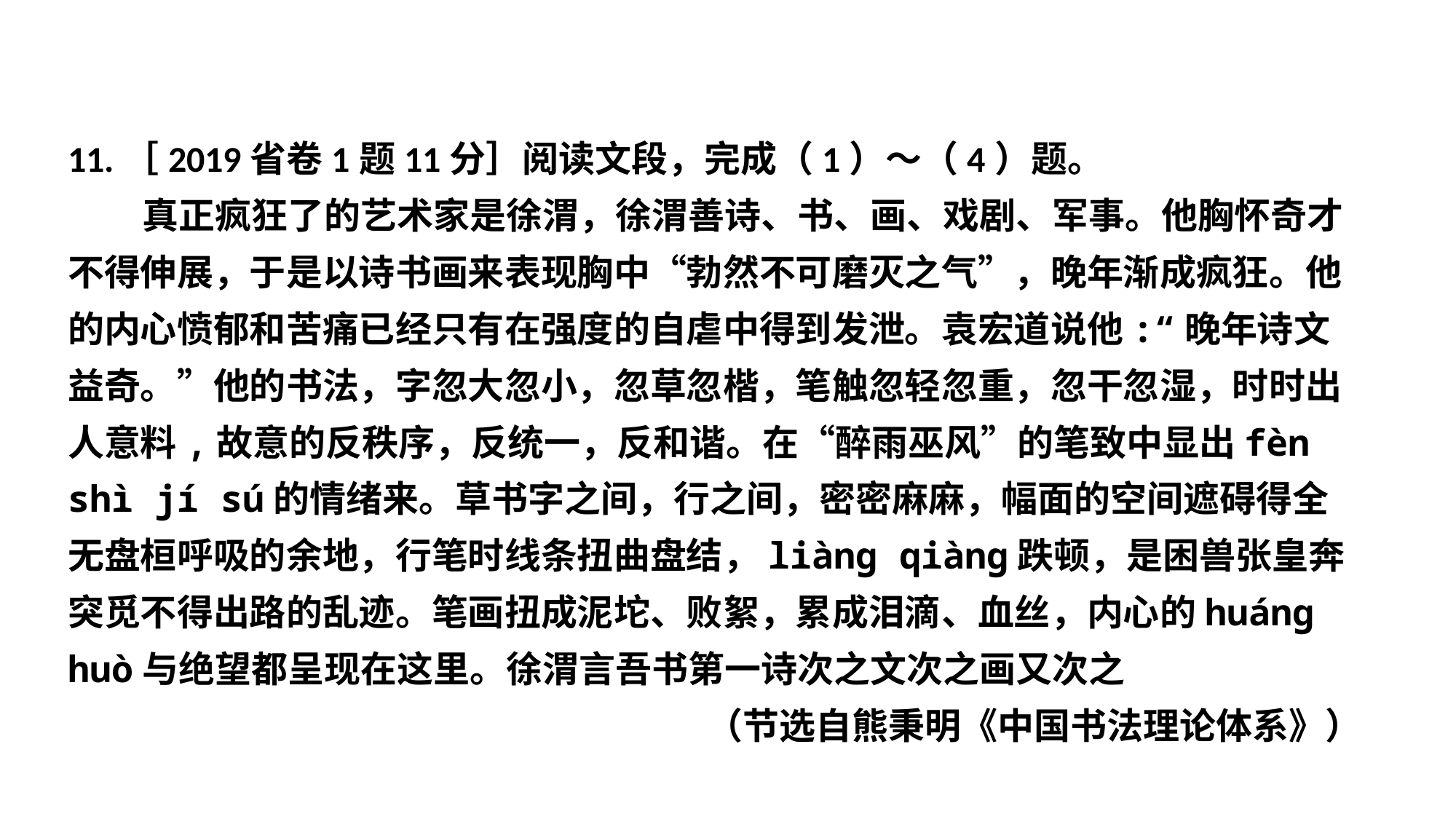

11.［2019省卷1题11分］阅读文段，完成（1）～（4）题。
        真正疯狂了的艺术家是徐渭，徐渭善诗、书、画、戏剧、军事。他胸怀奇才不得伸展，于是以诗书画来表现胸中“勃然不可磨灭之气”，晚年渐成疯狂。他的内心愤郁和苦痛已经只有在强度的自虐中得到发泄。袁宏道说他:“晚年诗文益奇。”他的书法，字忽大忽小，忽草忽楷，笔触忽轻忽重，忽干忽湿，时时出人意料,故意的反秩序，反统一，反和谐。在“醉雨巫风”的笔致中显出fèn shì jí sú的情绪来。草书字之间，行之间，密密麻麻，幅面的空间遮碍得全无盘桓呼吸的余地，行笔时线条扭曲盘结，liàng qiàng跌顿，是困兽张皇奔突觅不得出路的乱迹。笔画扭成泥坨、败絮，累成泪滴、血丝，内心的huáng huò与绝望都呈现在这里。徐渭言吾书第一诗次之文次之画又次之
（节选自熊秉明《中国书法理论体系》）